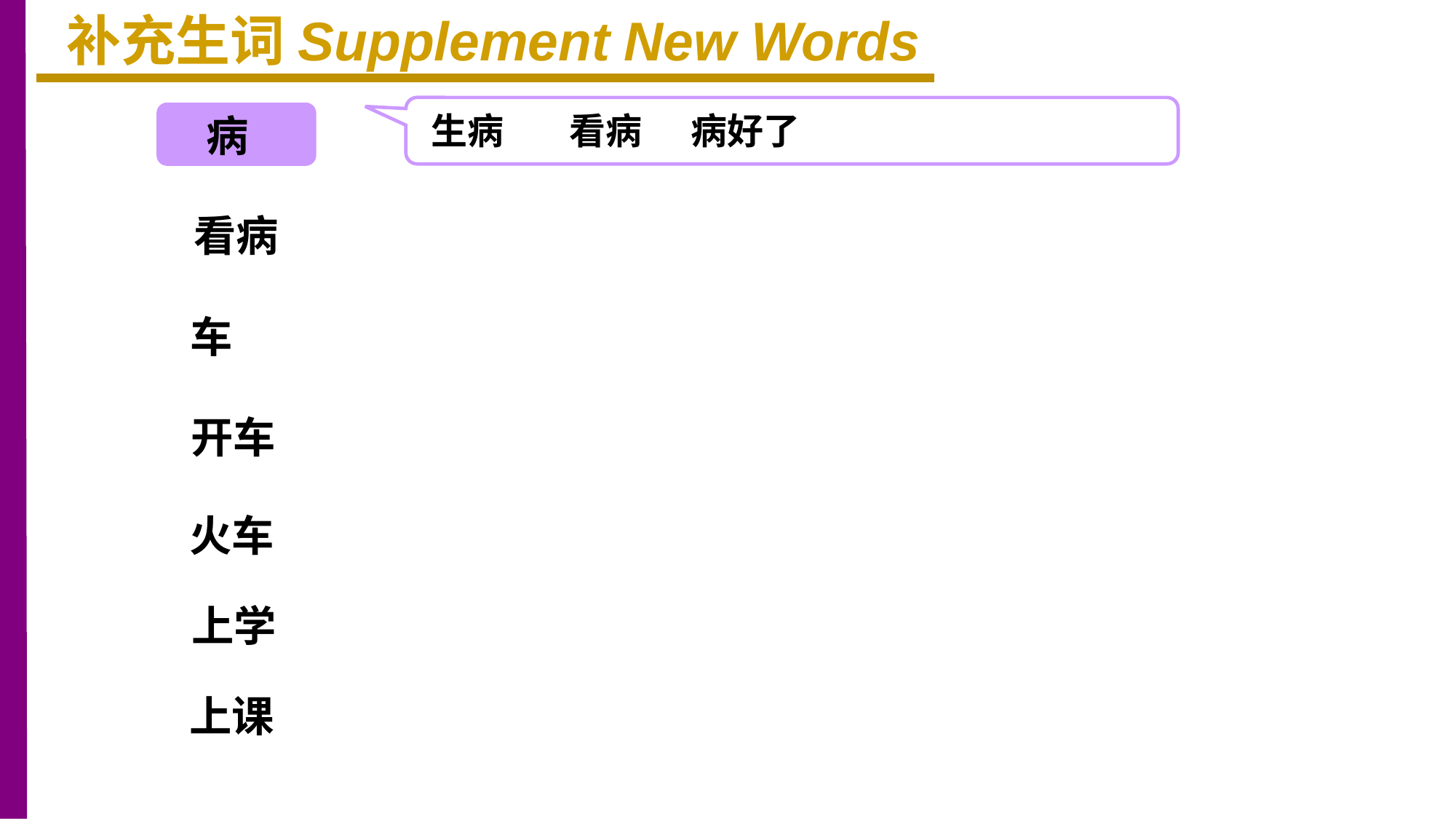

补充生词Supplement New Words

生病        看病      病好了
病
看病
车
开车
火车
上学
上课